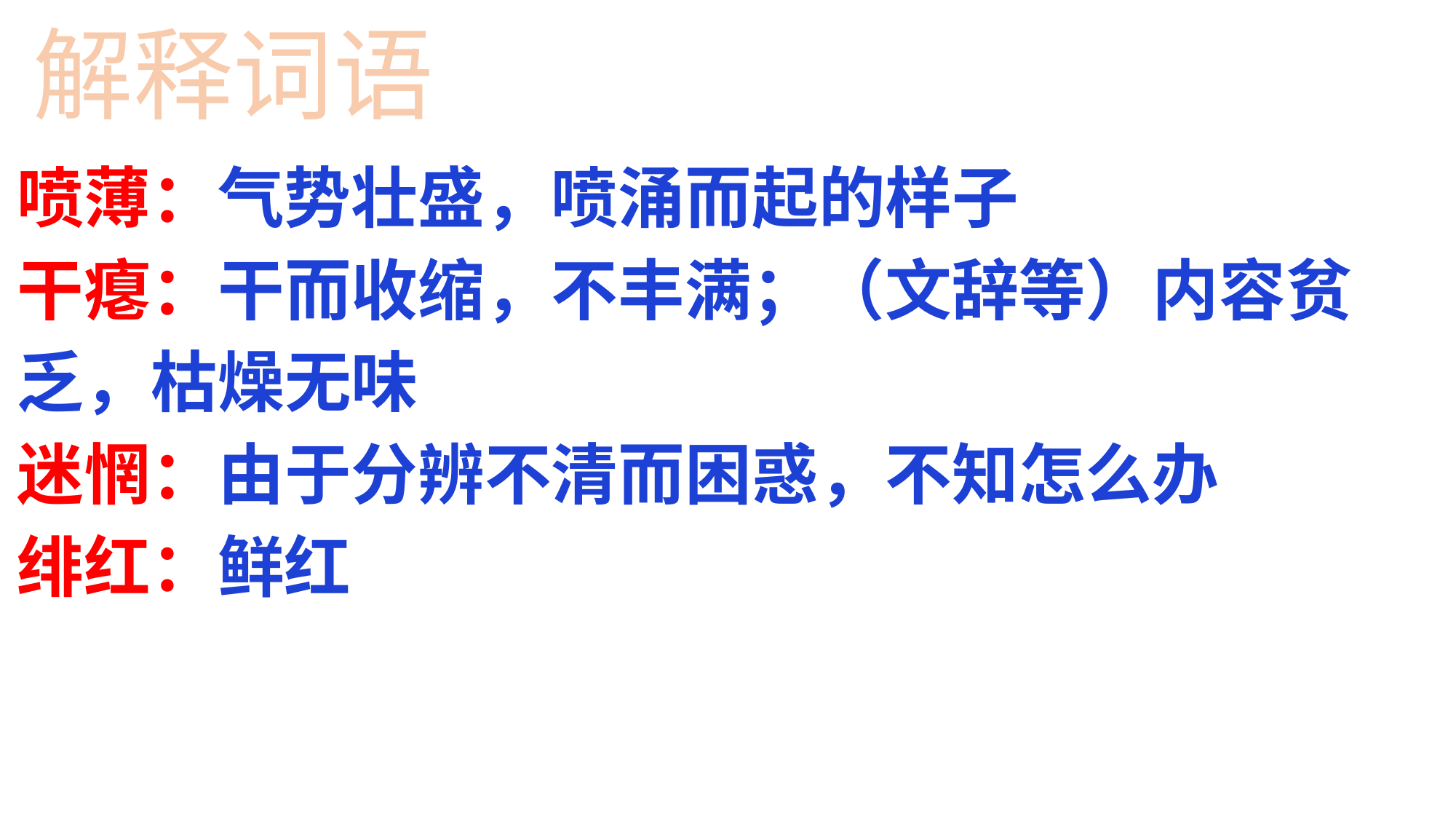

解释词语
喷薄：气势壮盛，喷涌而起的样子
干瘪：干而收缩，不丰满；（文辞等）内容贫乏，枯燥无味
迷惘：由于分辨不清而困惑，不知怎么办
绯红：鲜红